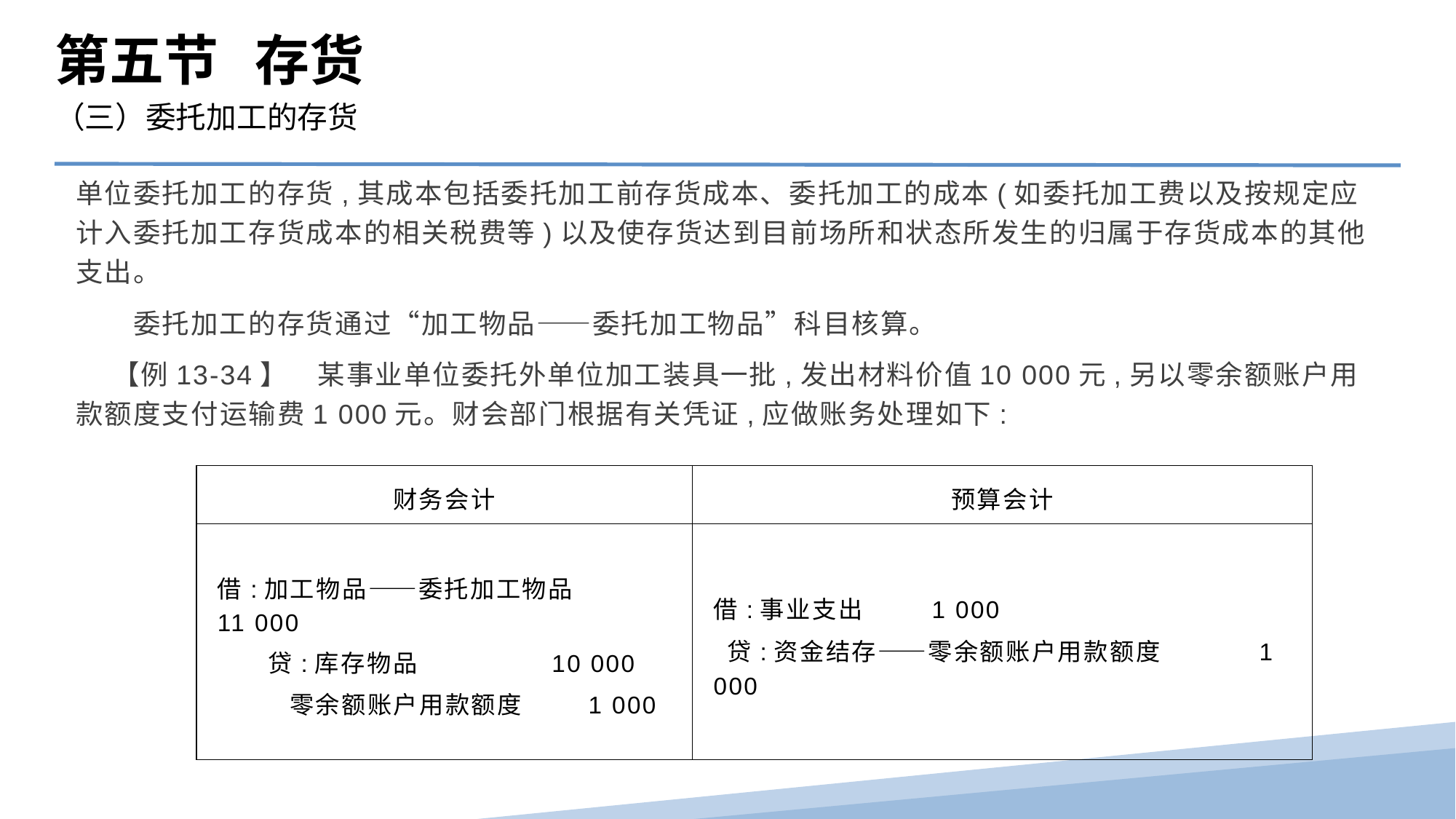

第五节   存货
（三）委托加工的存货
单位委托加工的存货,其成本包括委托加工前存货成本、委托加工的成本(如委托加工费以及按规定应计入委托加工存货成本的相关税费等)以及使存货达到目前场所和状态所发生的归属于存货成本的其他支出。
　　委托加工的存货通过“加工物品——委托加工物品”科目核算。
　 【例13-34】　某事业单位委托外单位加工装具一批,发出材料价值10 000元,另以零余额账户用款额度支付运输费1 000元。财会部门根据有关凭证,应做账务处理如下:
| 财务会计 | 预算会计 |
| --- | --- |
| 借:加工物品——委托加工物品 11 000 贷:库存物品 10 000 零余额账户用款额度 1 000 | 借:事业支出 1 000 贷:资金结存——零余额账户用款额度 1 000 |